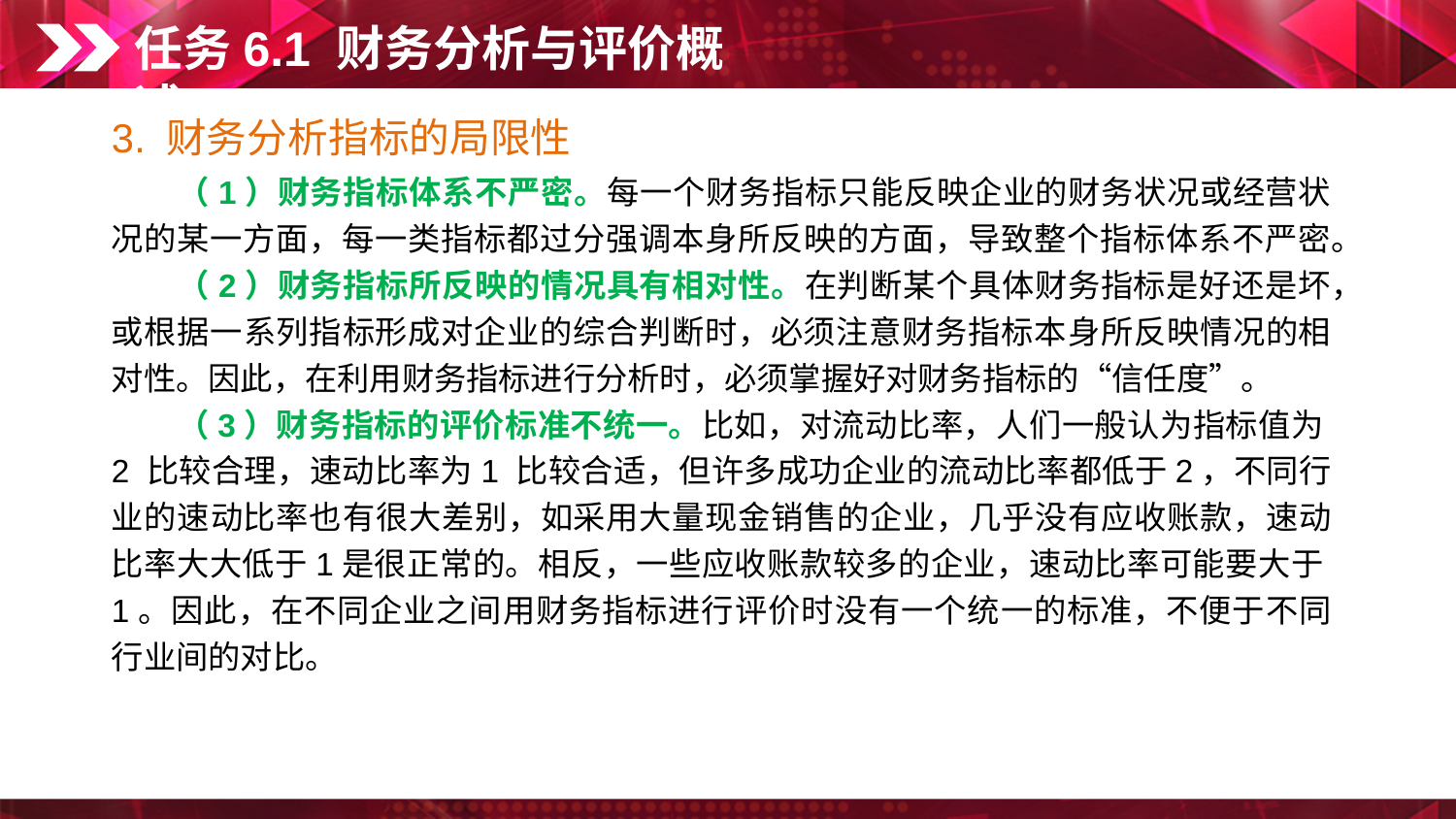

任务6.1 财务分析与评价概述

3. 财务分析指标的局限性
　　（1）财务指标体系不严密。每一个财务指标只能反映企业的财务状况或经营状况的某一方面，每一类指标都过分强调本身所反映的方面，导致整个指标体系不严密。
　　（2）财务指标所反映的情况具有相对性。在判断某个具体财务指标是好还是坏，或根据一系列指标形成对企业的综合判断时，必须注意财务指标本身所反映情况的相对性。因此，在利用财务指标进行分析时，必须掌握好对财务指标的“信任度”。
　　（3）财务指标的评价标准不统一。比如，对流动比率，人们一般认为指标值为2 比较合理，速动比率为1 比较合适，但许多成功企业的流动比率都低于2，不同行业的速动比率也有很大差别，如采用大量现金销售的企业，几乎没有应收账款，速动比率大大低于1是很正常的。相反，一些应收账款较多的企业，速动比率可能要大于1。因此，在不同企业之间用财务指标进行评价时没有一个统一的标准，不便于不同行业间的对比。